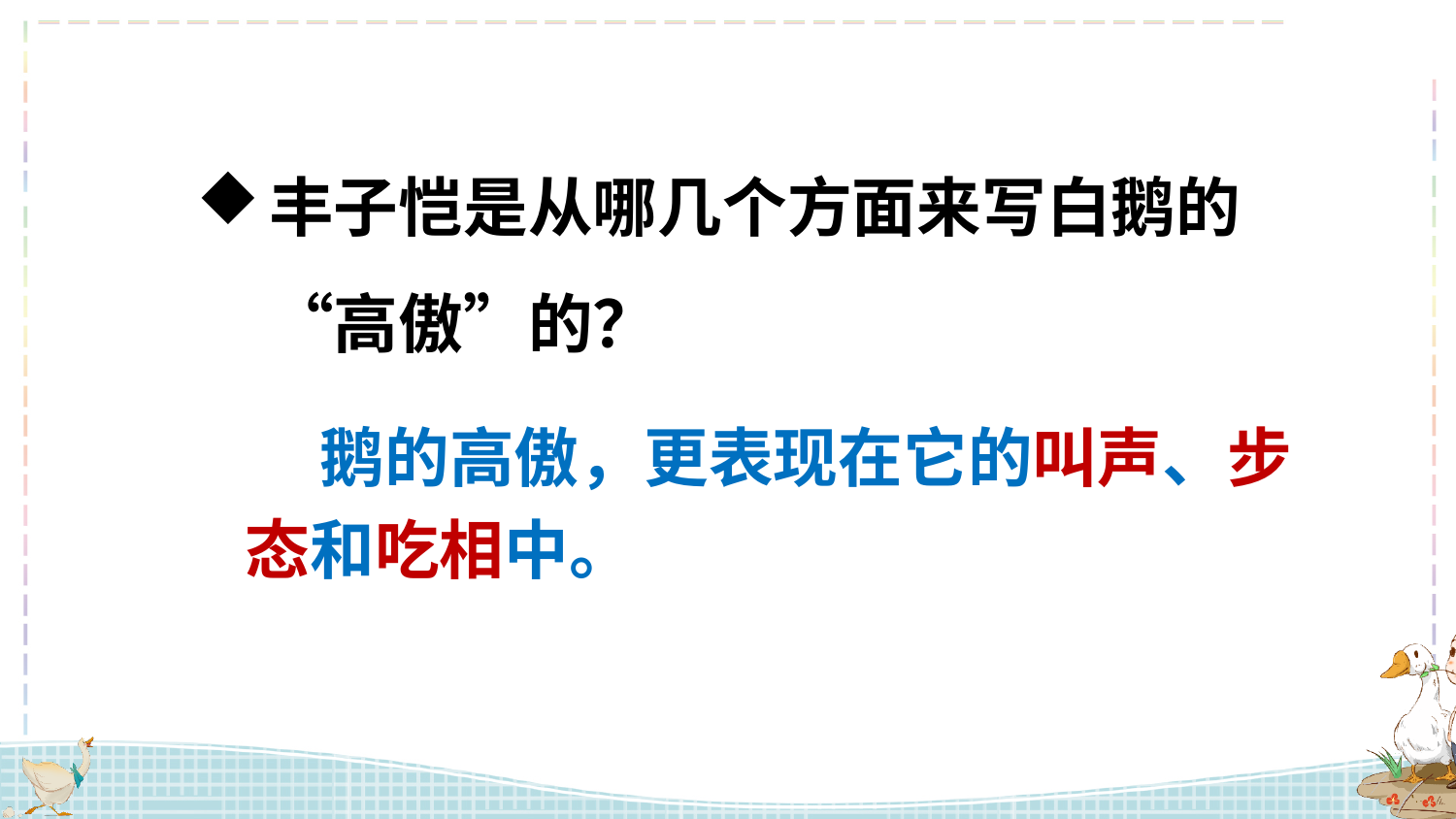

丰子恺是从哪几个方面来写白鹅的“高傲”的？
    鹅的高傲，更表现在它的叫声、步态和吃相中。